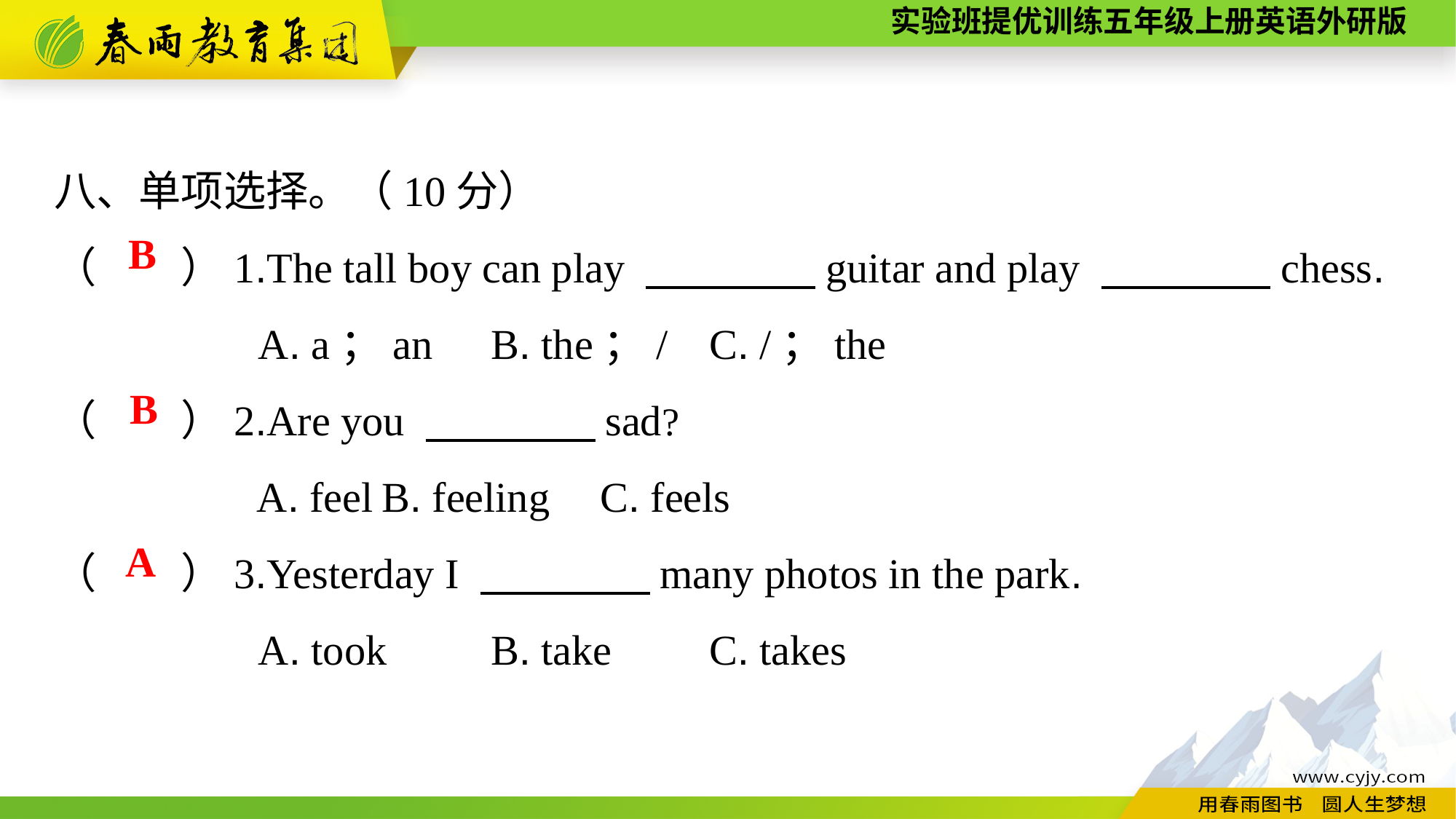

八、单项选择。（10分）
（　　）1.The tall boy can play 　　　　guitar and play 　　　　chess.
A. a；an	B. the；/	C. /；the
（　　）2.Are you 　　　　sad?
A. feel	B. feeling	C. feels
（　　）3.Yesterday I 　　　　many photos in the park.
A. took	B. take	C. takes
B
B
A